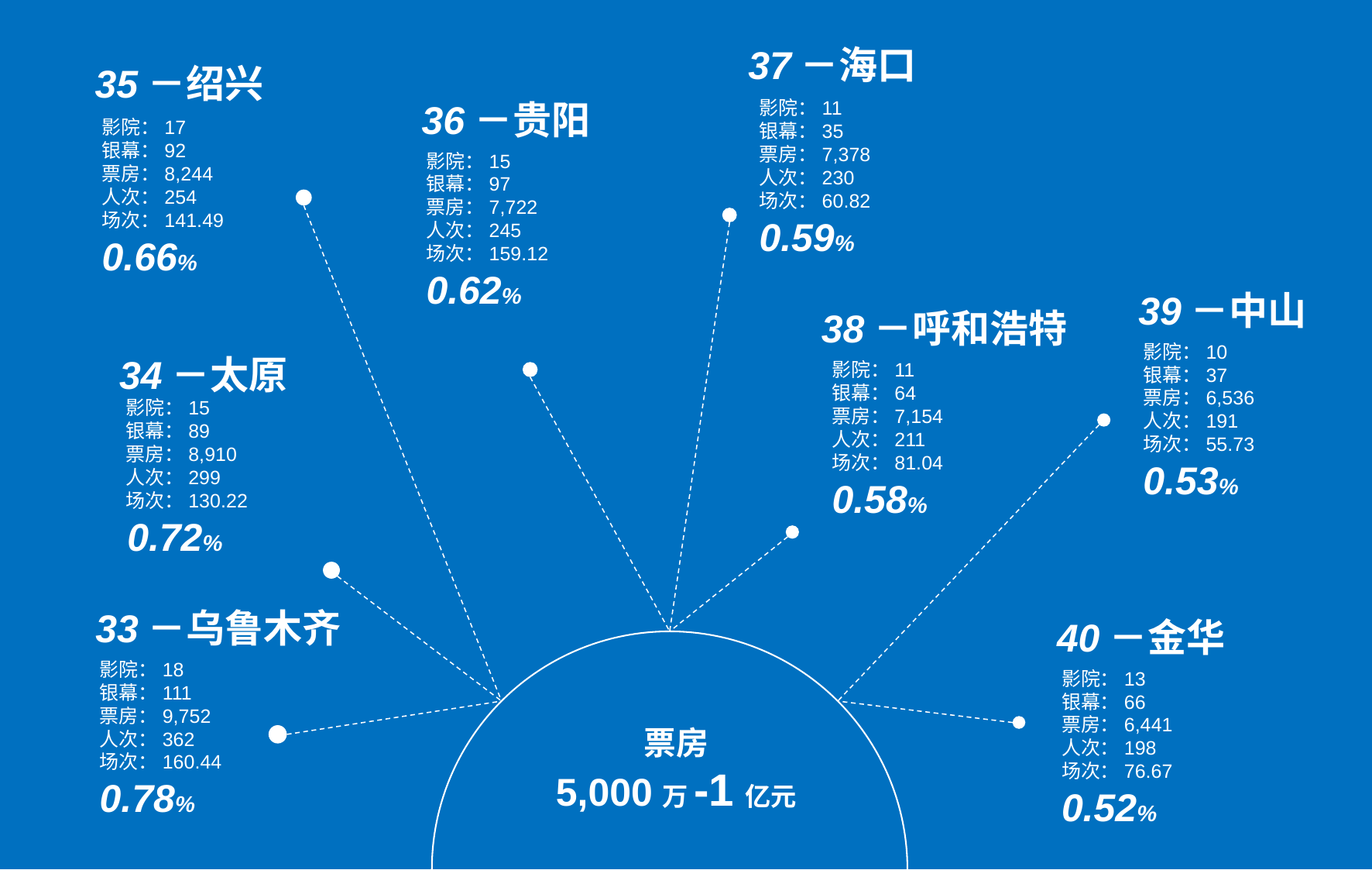

37－海口
35－绍兴
影院：11
银幕：35
票房：7,378
人次：230
场次：60.82
0.59%
36－贵阳
影院：17
银幕：92
票房：8,244
人次：254
场次：141.49
0.66%
影院：15
银幕：97
票房：7,722
人次：245
场次：159.12
0.62%

39－中山
38－呼和浩特
影院：10
银幕：37
票房：6,536
人次：191
场次：55.73
0.53%
影院：11
银幕：64
票房：7,154
人次：211
场次：81.04
0.58%
34－太原

影院：15
银幕：89
票房：8,910
人次：299
场次：130.22
0.72%

33－乌鲁木齐
40－金华

影院：18
银幕：111
票房：9,752
人次：362
场次：160.44
0.78%
影院：13
银幕：66
票房：6,441
人次：198
场次：76.67
0.52%
票房
5,000万-1亿元